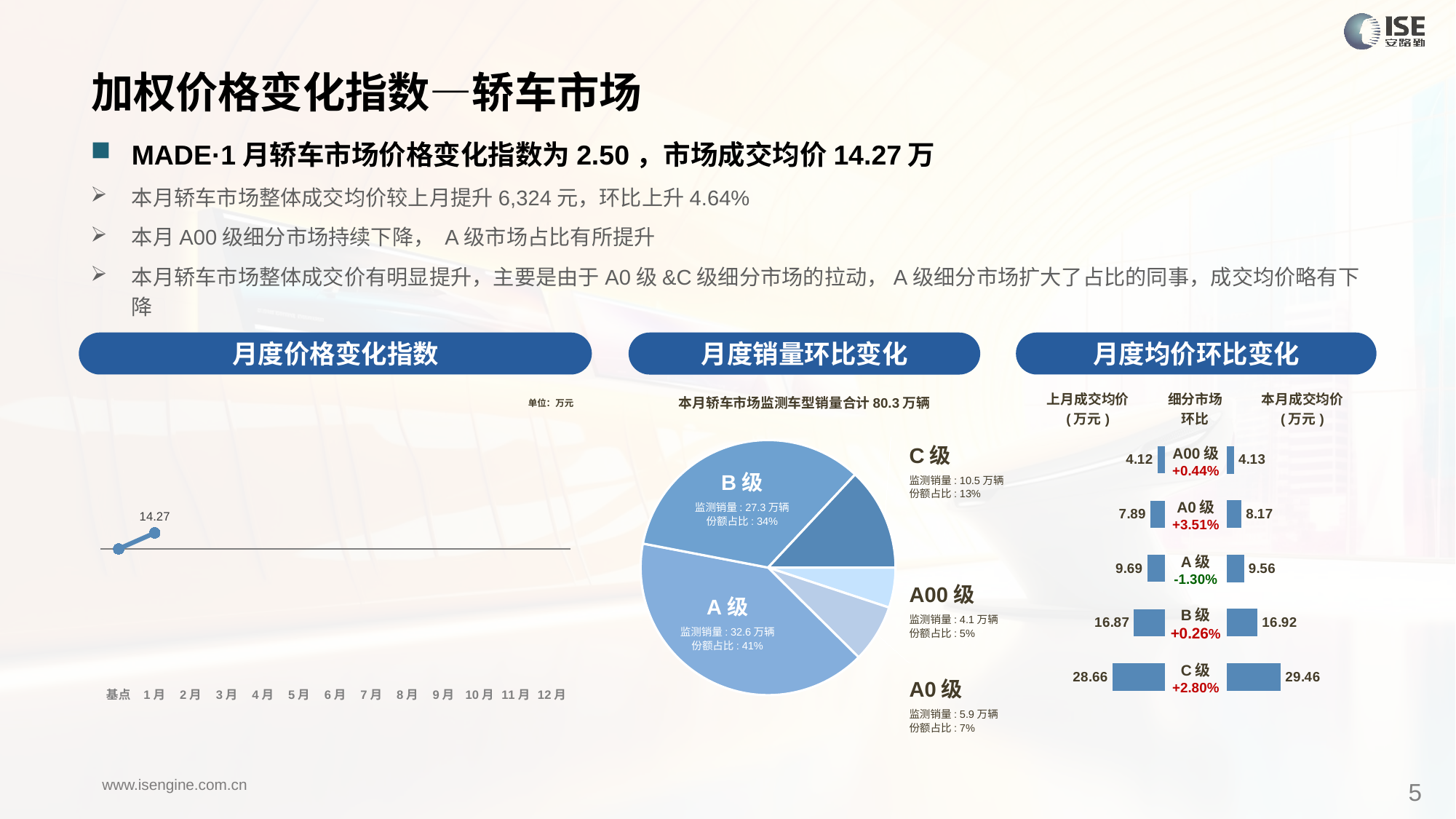

加权价格变化指数—轿车市场
MADE·1月轿车市场价格变化指数为2.50，市场成交均价14.27万
本月轿车市场整体成交均价较上月提升6,324元，环比上升4.64%
本月A00级细分市场持续下降， A级市场占比有所提升
本月轿车市场整体成交价有明显提升，主要是由于A0级&C级细分市场的拉动，A级细分市场扩大了占比的同事，成交均价略有下降
月度价格变化指数

月度均价环比变化

月度销量环比变化

本月轿车市场监测车型销量合计80.3万辆
C级
监测销量: 10.5万辆
份额占比: 13%
B级
监测销量: 27.3万辆
份额占比: 34%
A00级
监测销量: 4.1万辆
份额占比: 5%
A级
监测销量: 32.6万辆
份额占比: 41%
A0级
监测销量: 5.9万辆
份额占比: 7%

### Chart

| Category | 细分市场 |
|---|---|
| A00级 | 40762.00000000639 |
| A0级 | 58913.000000002095 |
| A级 | 326006.0000000095 |
| B级 | 272550.00000000943 |
| C级 | 104625.00000000374 |

### Chart

| Category | Y2024 |
|---|---|
| 基点 | 0.0 |
| 1月 | 2.5 |
| 2月 | None |
| 3月 | None |
| 4月 | None |
| 5月 | None |
| 6月 | None |
| 7月 | None |
| 8月 | None |
| 9月 | None |
| 10月 | None |
| 11月 | None |
| 12月 | None |
| 上月成交均价 (万元) | 细分市场 环比 | 本月成交均价 (万元) |
| --- | --- | --- |
单位：万元
| A00级 +0.44% |
| --- |
| A0级 +3.51% |
| A级 -1.30% |
| B级 +0.26% |
| C级 +2.80% |

### Chart

| Category | 成交均价 |
|---|---|
| A00 | 4.12 |
| A0 | 7.89 |
| A | 9.69 |
| B | 16.87 |
| C | 28.66 |

### Chart

| Category | 金额 |
|---|---|
| A00 | 4.1344396742065035 |
| A0 | 8.170000339483662 |
| A | 9.563230339318961 |
| B | 16.916224215740375 |
| C | 29.458950155316487 |
5